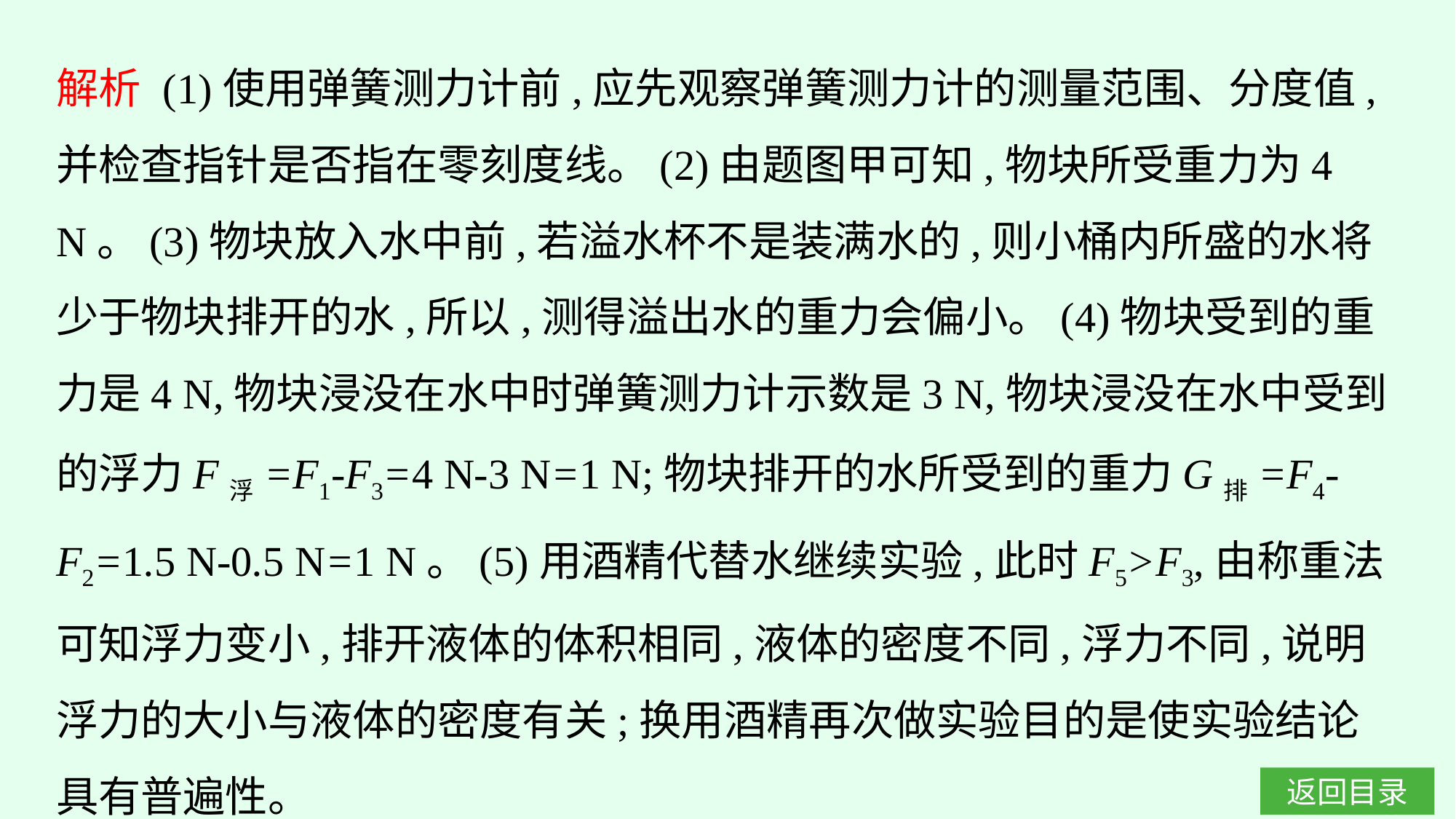

解析 (1)使用弹簧测力计前,应先观察弹簧测力计的测量范围、分度值,并检查指针是否指在零刻度线。(2)由题图甲可知,物块所受重力为4 N。(3)物块放入水中前,若溢水杯不是装满水的,则小桶内所盛的水将少于物块排开的水,所以,测得溢出水的重力会偏小。(4)物块受到的重力是4 N,物块浸没在水中时弹簧测力计示数是3 N,物块浸没在水中受到的浮力F浮=F1-F3=4 N-3 N=1 N;物块排开的水所受到的重力G排=F4-F2=1.5 N-0.5 N=1 N。(5)用酒精代替水继续实验,此时F5>F3,由称重法可知浮力变小,排开液体的体积相同,液体的密度不同,浮力不同,说明浮力的大小与液体的密度有关;换用酒精再次做实验目的是使实验结论具有普遍性。